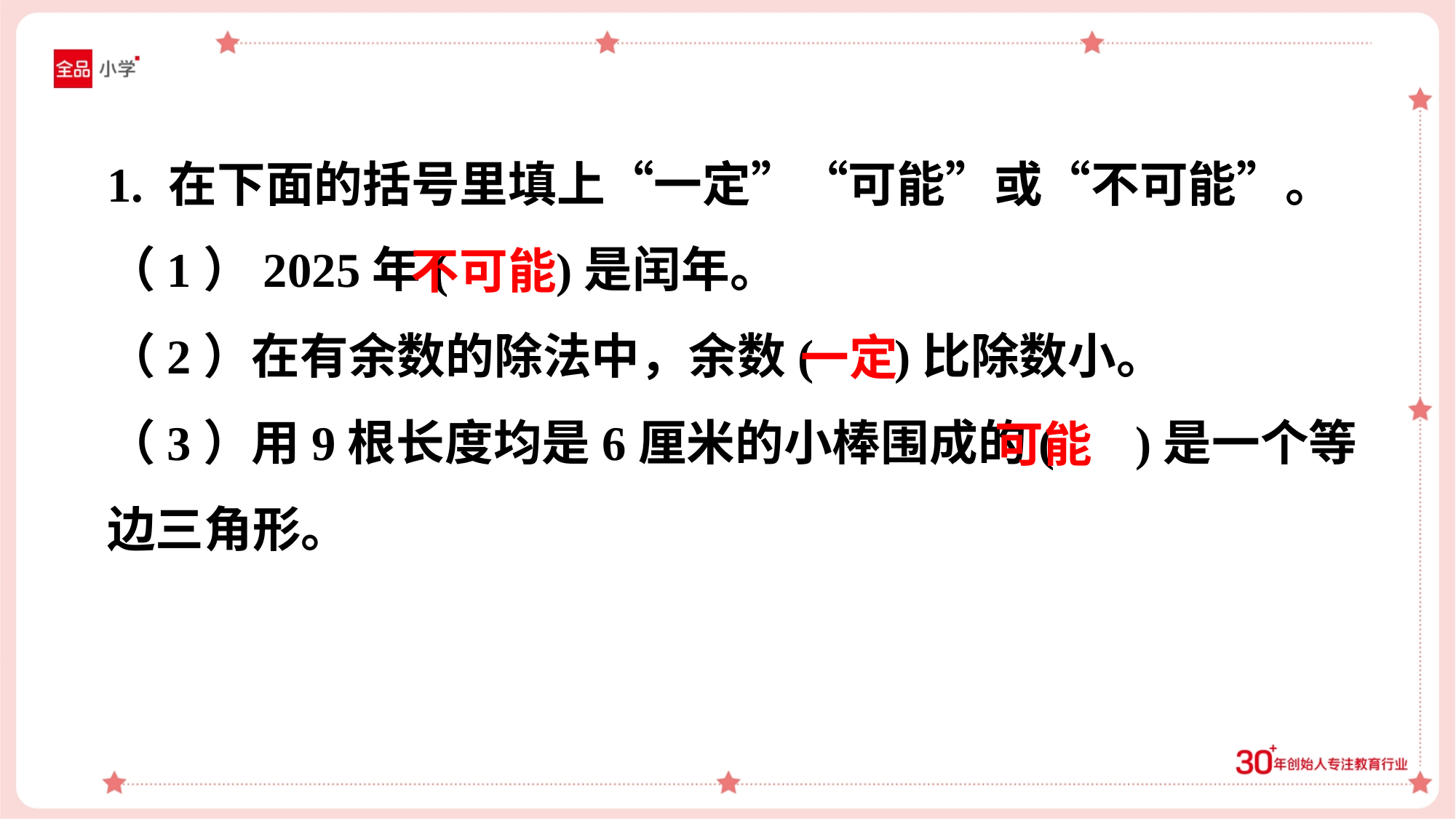

1. 在下面的括号里填上“一定”“可能”或“不可能”。
（1）2025年(        )是闰年。
（2）在有余数的除法中，余数(      )比除数小。
（3）用9根长度均是6厘米的小棒围成的(      )是一个等
边三角形。
不可能
一定
可能